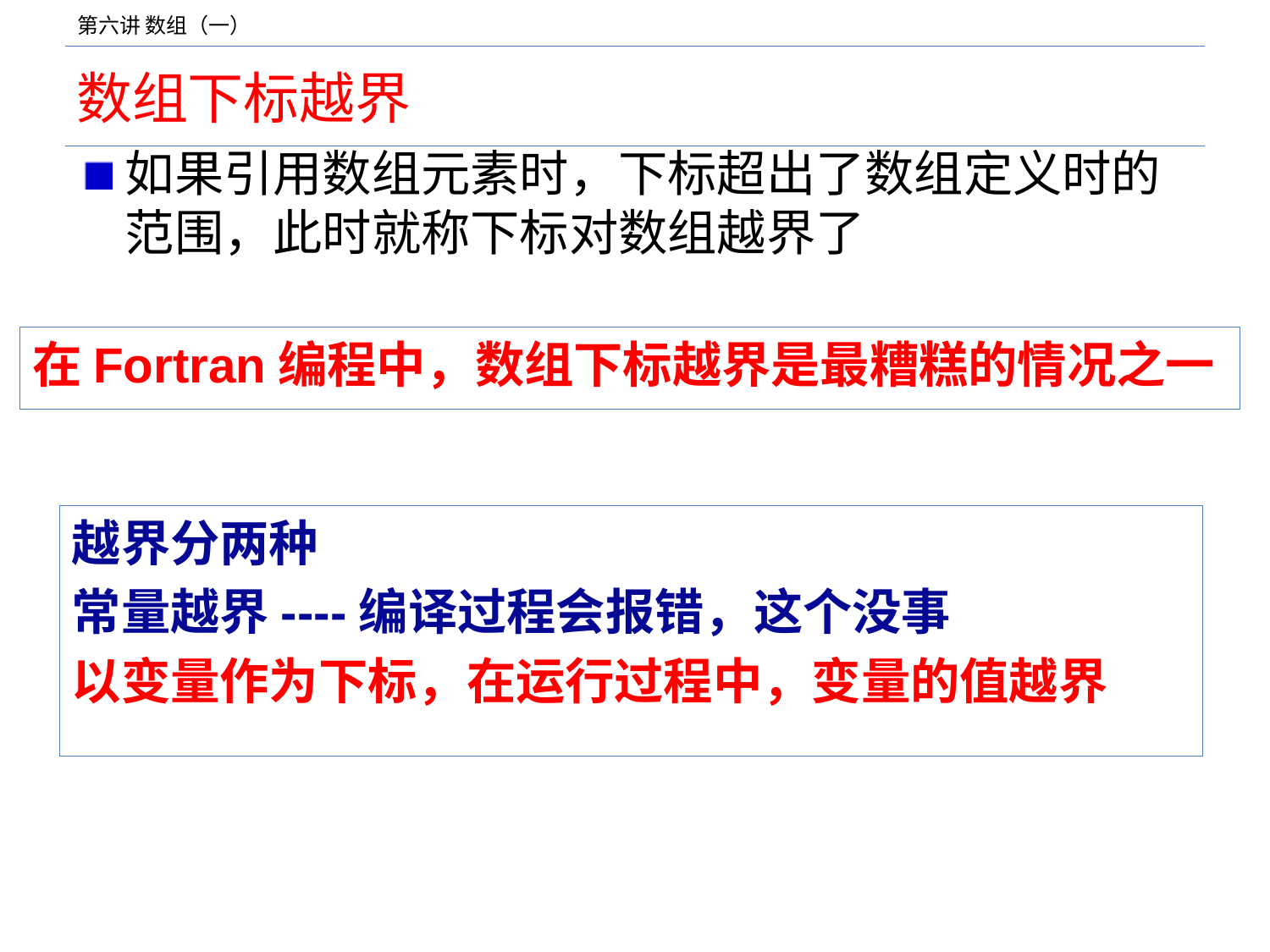

# 数组下标越界
如果引用数组元素时，下标超出了数组定义时的范围，此时就称下标对数组越界了
在Fortran编程中，数组下标越界是最糟糕的情况之一
越界分两种
常量越界----编译过程会报错，这个没事
以变量作为下标，在运行过程中，变量的值越界